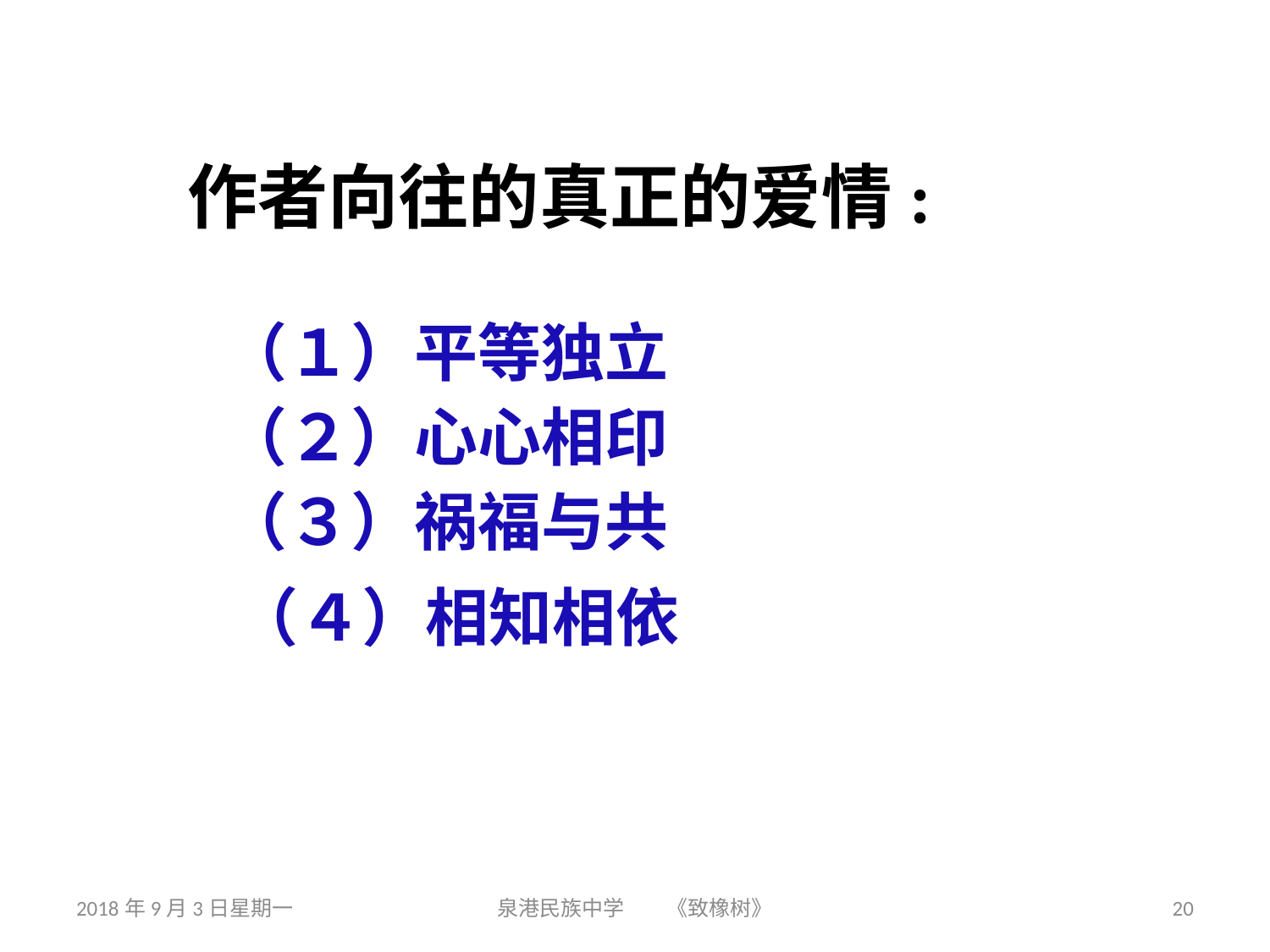

作者向往的真正的爱情:

（１）平等独立
（２）心心相印
（３）祸福与共
（４）相知相依
2018年9月3日星期一
泉港民族中学         《致橡树》
20